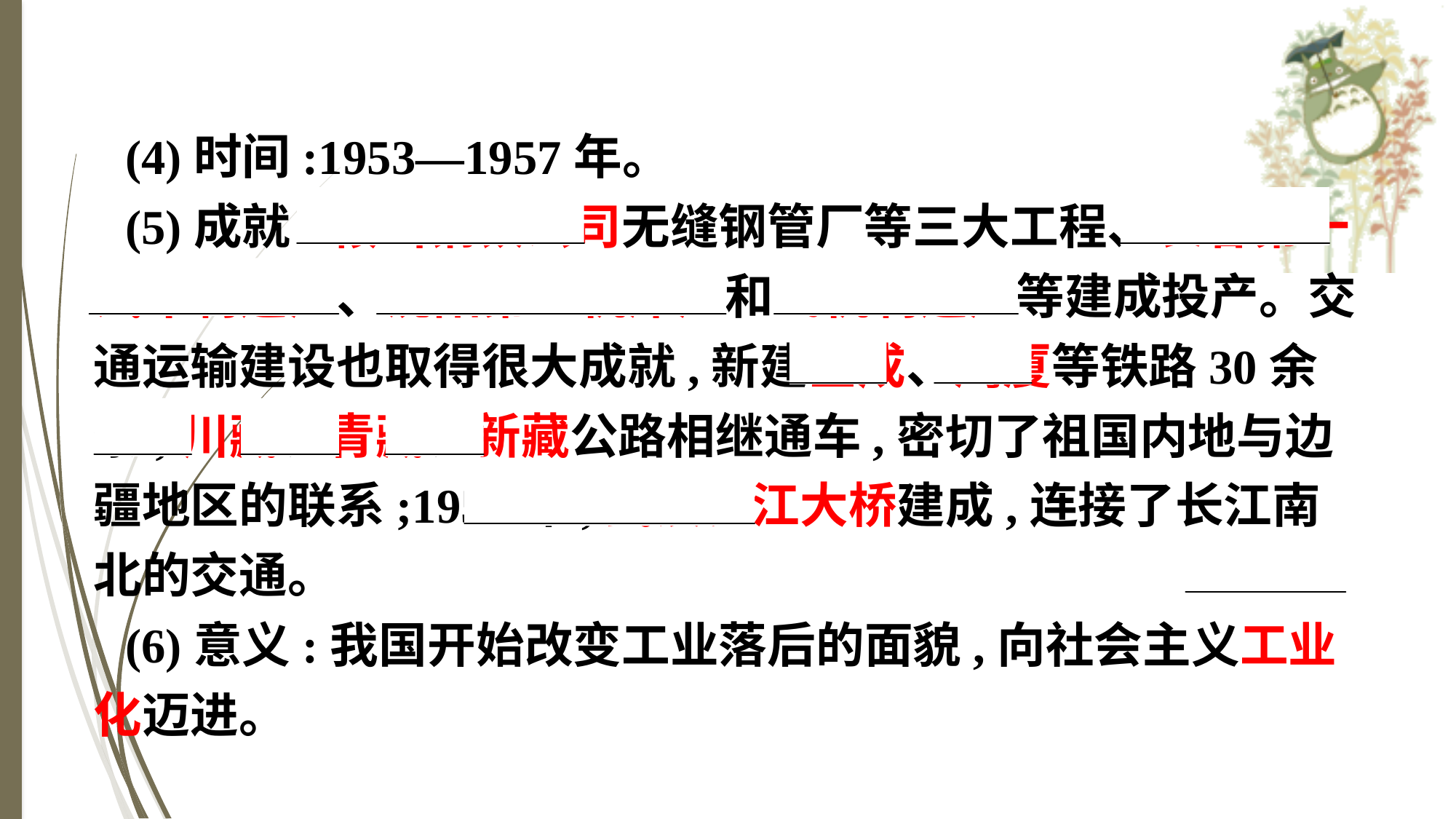

(4)时间:1953—1957年。
(5)成就:鞍山钢铁公司无缝钢管厂等三大工程、长春第一汽车制造厂、沈阳第一机床厂和飞机制造厂等建成投产。交通运输建设也取得很大成就,新建宝成、鹰厦等铁路30余条;川藏、青藏、新藏公路相继通车,密切了祖国内地与边疆地区的联系;1957年,武汉长江大桥建成,连接了长江南北的交通。
(6)意义:我国开始改变工业落后的面貌,向社会主义工业化迈进。